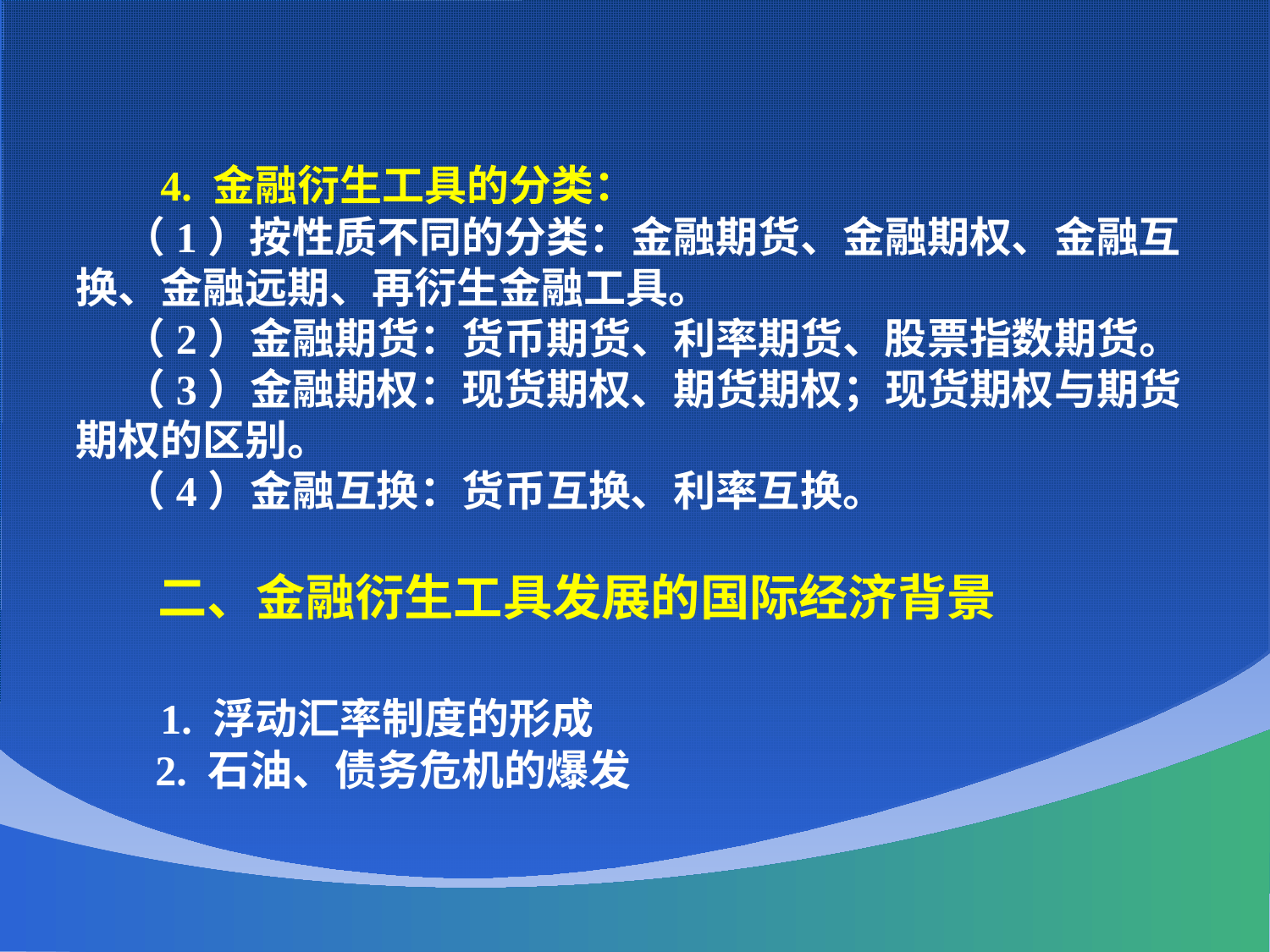

4. 金融衍生工具的分类：
（1）按性质不同的分类：金融期货、金融期权、金融互换、金融远期、再衍生金融工具。
（2）金融期货：货币期货、利率期货、股票指数期货。
（3）金融期权：现货期权、期货期权；现货期权与期货期权的区别。
（4）金融互换：货币互换、利率互换。

  二、金融衍生工具发展的国际经济背景

   1. 浮动汇率制度的形成
   2. 石油、债务危机的爆发